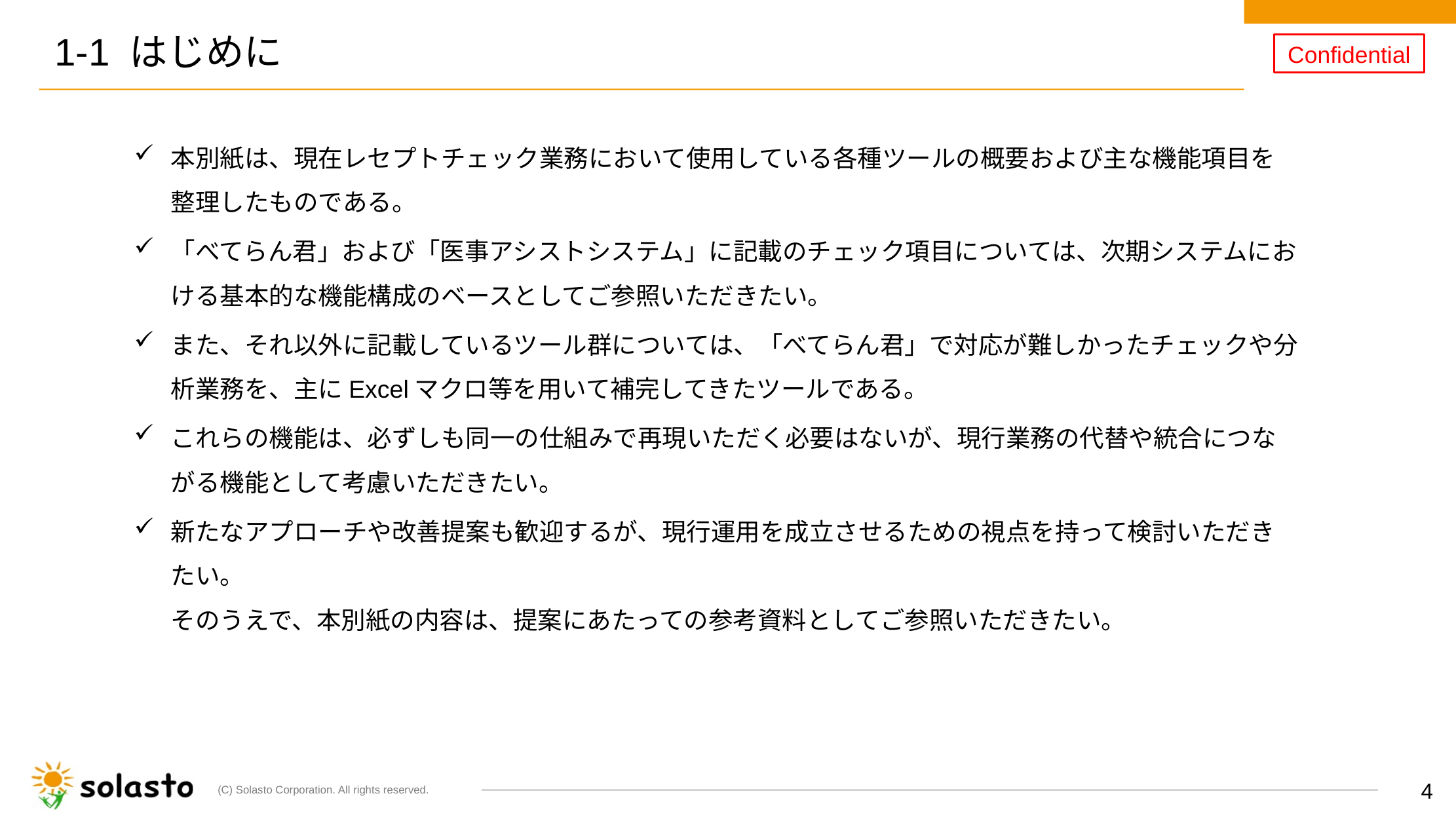

# 1-1 はじめに
本別紙は、現在レセプトチェック業務において使用している各種ツールの概要および主な機能項目を整理したものである。
「べてらん君」および「医事アシストシステム」に記載のチェック項目については、次期システムにおける基本的な機能構成のベースとしてご参照いただきたい。
また、それ以外に記載しているツール群については、「べてらん君」で対応が難しかったチェックや分析業務を、主にExcelマクロ等を用いて補完してきたツールである。
これらの機能は、必ずしも同一の仕組みで再現いただく必要はないが、現行業務の代替や統合につながる機能として考慮いただきたい。
新たなアプローチや改善提案も歓迎するが、現行運用を成立させるための視点を持って検討いただきたい。
そのうえで、本別紙の内容は、提案にあたっての参考資料としてご参照いただきたい。